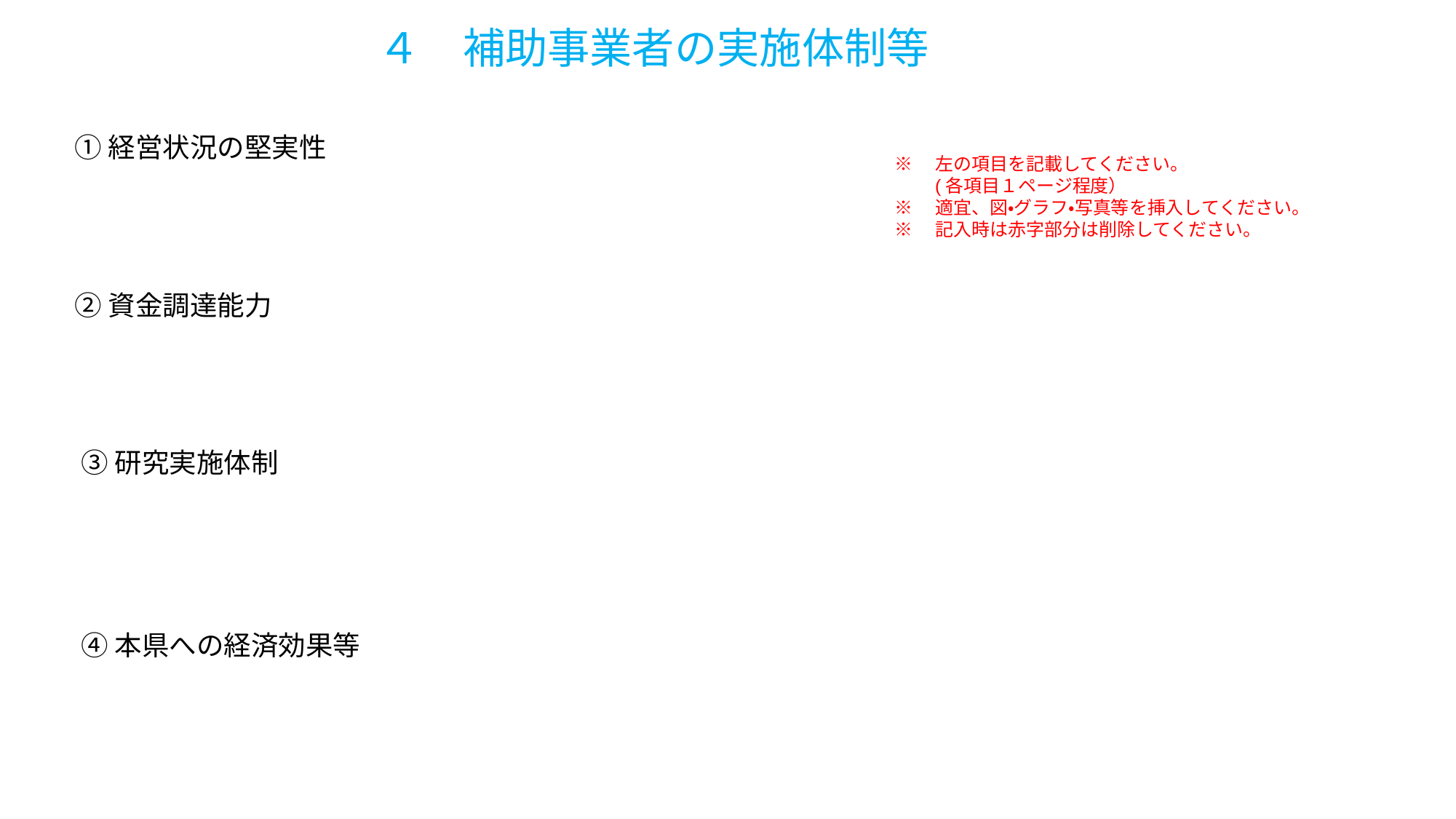

４　補助事業者の実施体制等
①経営状況の堅実性
※　左の項目を記載してください。
　　(各項目１ページ程度）
※　適宜、図・グラフ・写真等を挿入してください。
※　記入時は赤字部分は削除してください。

②資金調達能力
③研究実施体制
④本県への経済効果等